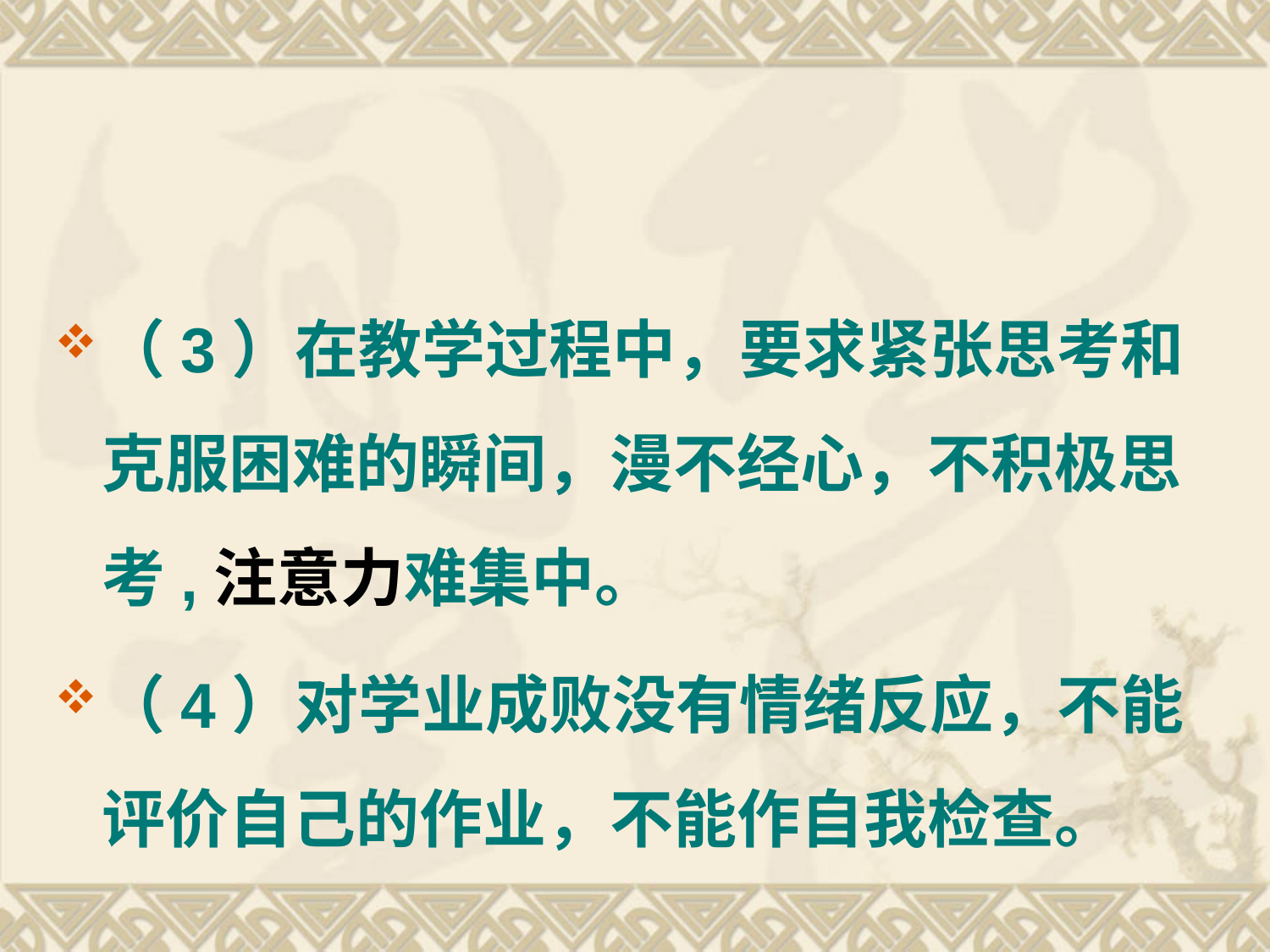

#
（3）在教学过程中，要求紧张思考和克服困难的瞬间，漫不经心，不积极思考,注意力难集中。
（4）对学业成败没有情绪反应，不能评价自己的作业，不能作自我检查。